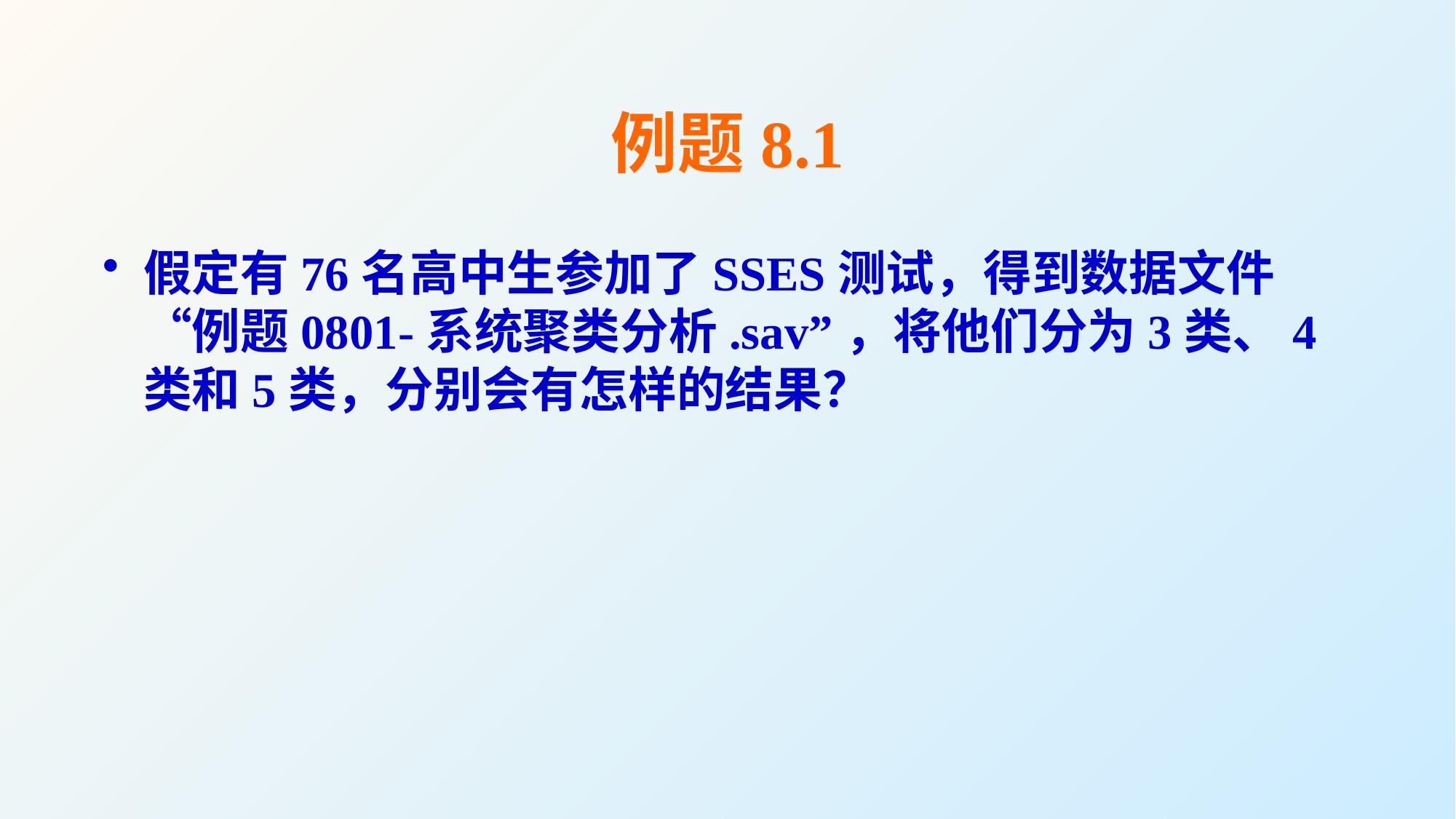

# 例题8.1
假定有76名高中生参加了SSES测试，得到数据文件“例题0801-系统聚类分析.sav”，将他们分为3类、4类和5类，分别会有怎样的结果？